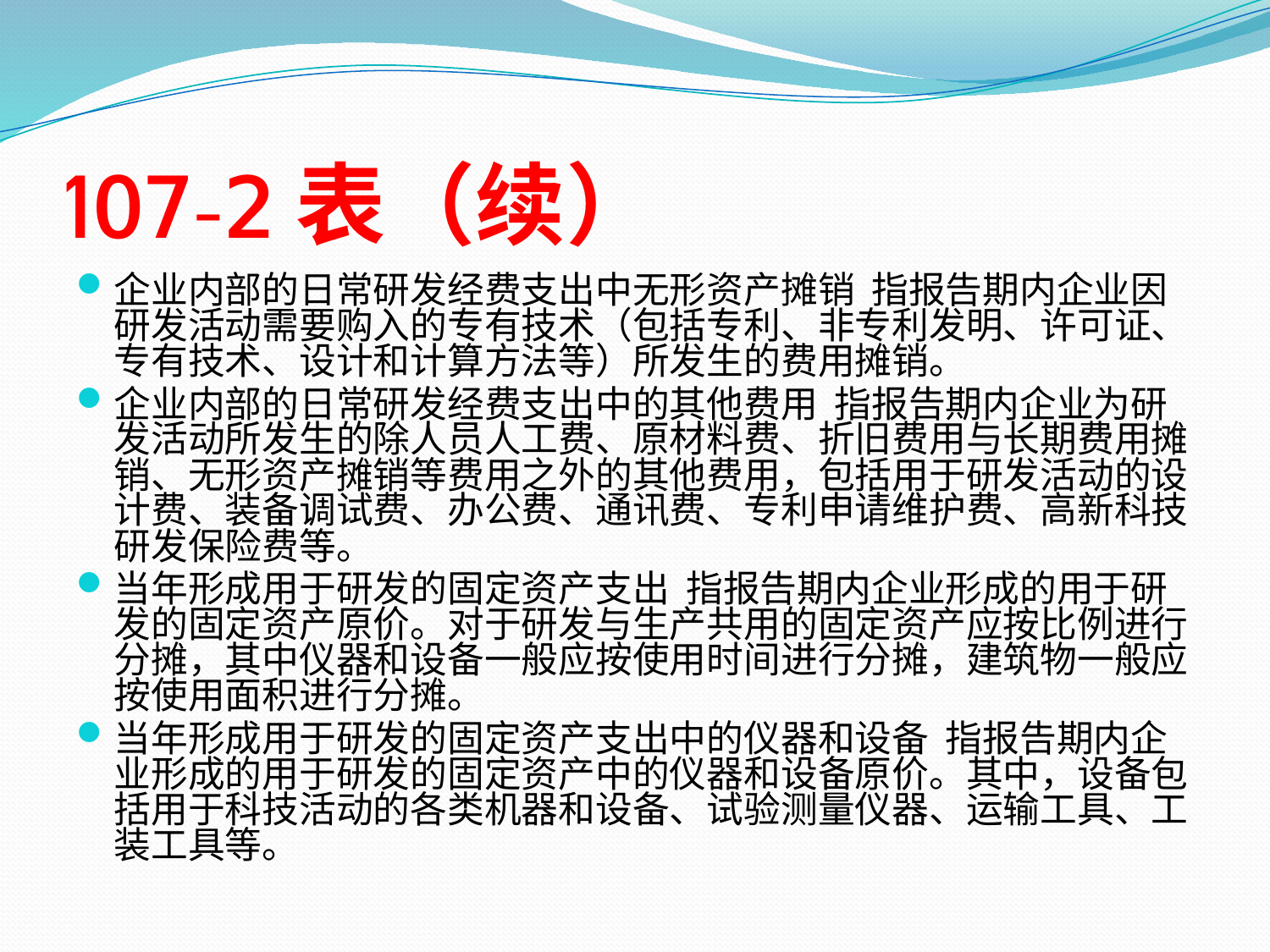

# 107-2表（续）
企业内部的日常研发经费支出中无形资产摊销  指报告期内企业因研发活动需要购入的专有技术（包括专利、非专利发明、许可证、专有技术、设计和计算方法等）所发生的费用摊销。
企业内部的日常研发经费支出中的其他费用  指报告期内企业为研发活动所发生的除人员人工费、原材料费、折旧费用与长期费用摊销、无形资产摊销等费用之外的其他费用，包括用于研发活动的设计费、装备调试费、办公费、通讯费、专利申请维护费、高新科技研发保险费等。
当年形成用于研发的固定资产支出  指报告期内企业形成的用于研发的固定资产原价。对于研发与生产共用的固定资产应按比例进行分摊，其中仪器和设备一般应按使用时间进行分摊，建筑物一般应按使用面积进行分摊。
当年形成用于研发的固定资产支出中的仪器和设备  指报告期内企业形成的用于研发的固定资产中的仪器和设备原价。其中，设备包括用于科技活动的各类机器和设备、试验测量仪器、运输工具、工装工具等。